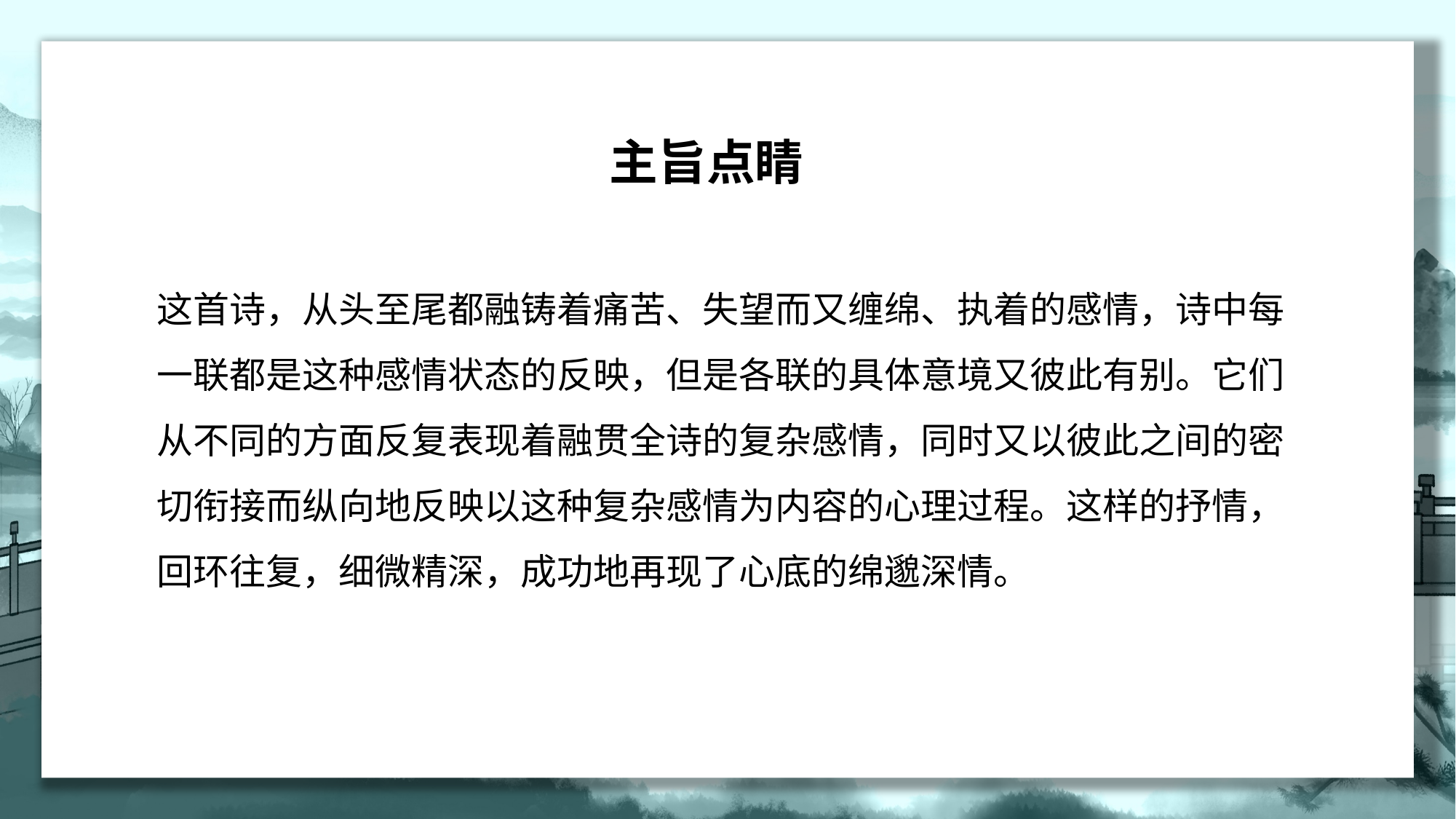

主旨点睛
这首诗，从头至尾都融铸着痛苦、失望而又缠绵、执着的感情，诗中每一联都是这种感情状态的反映，但是各联的具体意境又彼此有别。它们从不同的方面反复表现着融贯全诗的复杂感情，同时又以彼此之间的密切衔接而纵向地反映以这种复杂感情为内容的心理过程。这样的抒情，回环往复，细微精深，成功地再现了心底的绵邈深情。